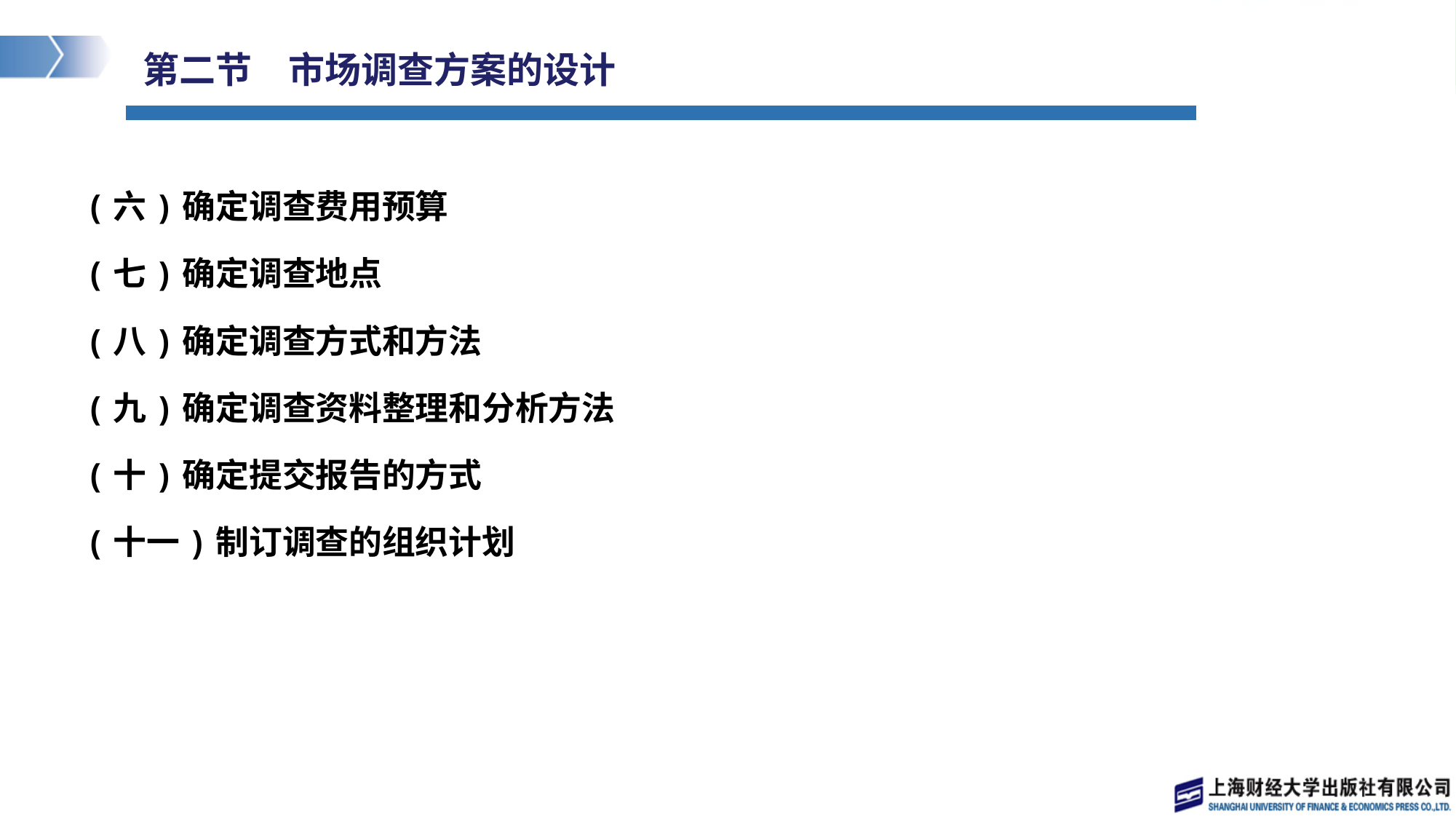

# 第二节　市场调查方案的设计
(六)确定调查费用预算
(七)确定调查地点
(八)确定调查方式和方法
(九)确定调查资料整理和分析方法
(十)确定提交报告的方式
(十一)制订调查的组织计划